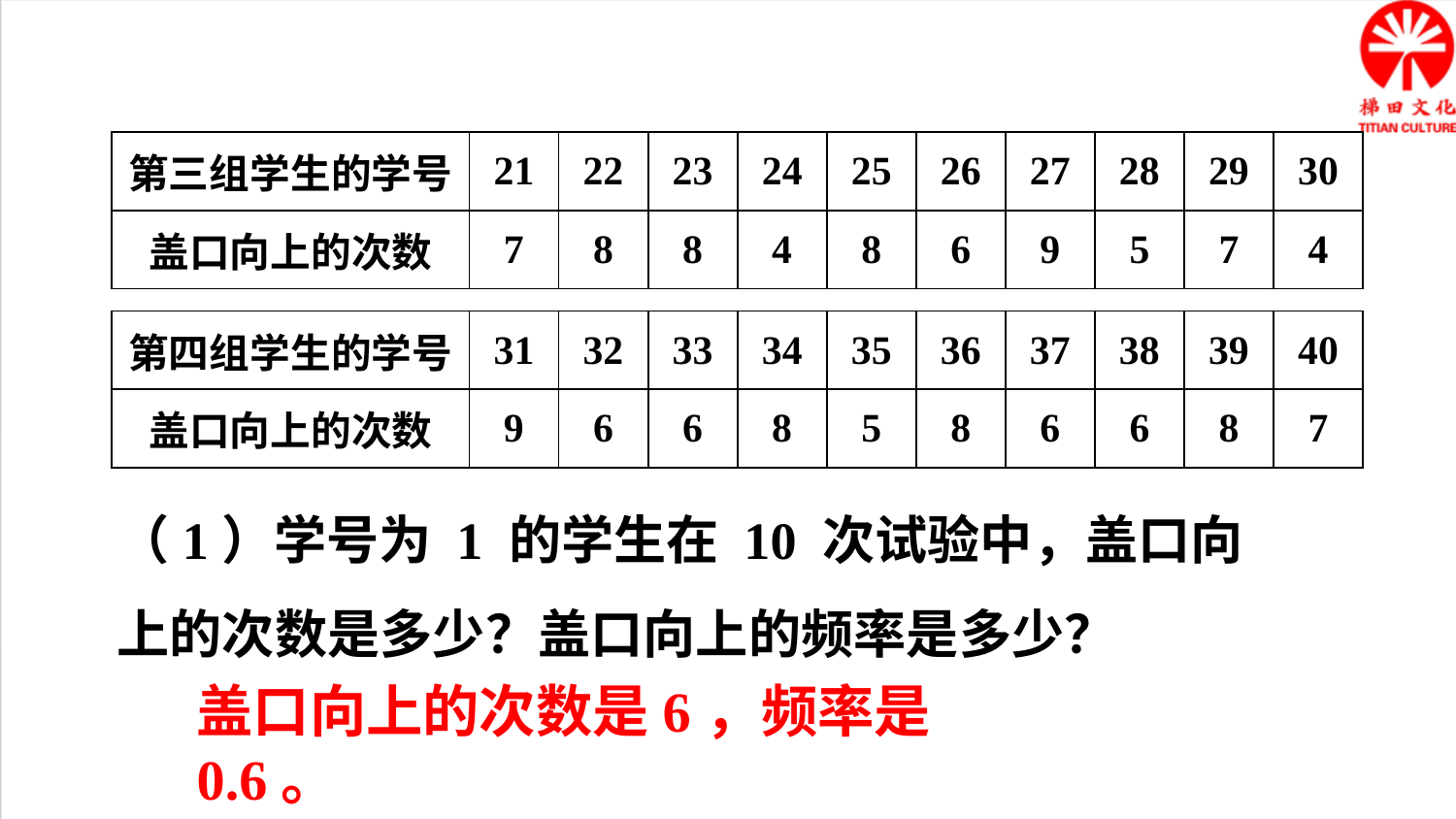

| 第三组学生的学号 | 21 | 22 | 23 | 24 | 25 | 26 | 27 | 28 | 29 | 30 |
| --- | --- | --- | --- | --- | --- | --- | --- | --- | --- | --- |
| 盖口向上的次数 | 7 | 8 | 8 | 4 | 8 | 6 | 9 | 5 | 7 | 4 |
| 第四组学生的学号 | 31 | 32 | 33 | 34 | 35 | 36 | 37 | 38 | 39 | 40 |
| --- | --- | --- | --- | --- | --- | --- | --- | --- | --- | --- |
| 盖口向上的次数 | 9 | 6 | 6 | 8 | 5 | 8 | 6 | 6 | 8 | 7 |
（1）学号为 1 的学生在 10 次试验中，盖口向上的次数是多少？盖口向上的频率是多少？
盖口向上的次数是6，频率是0.6。